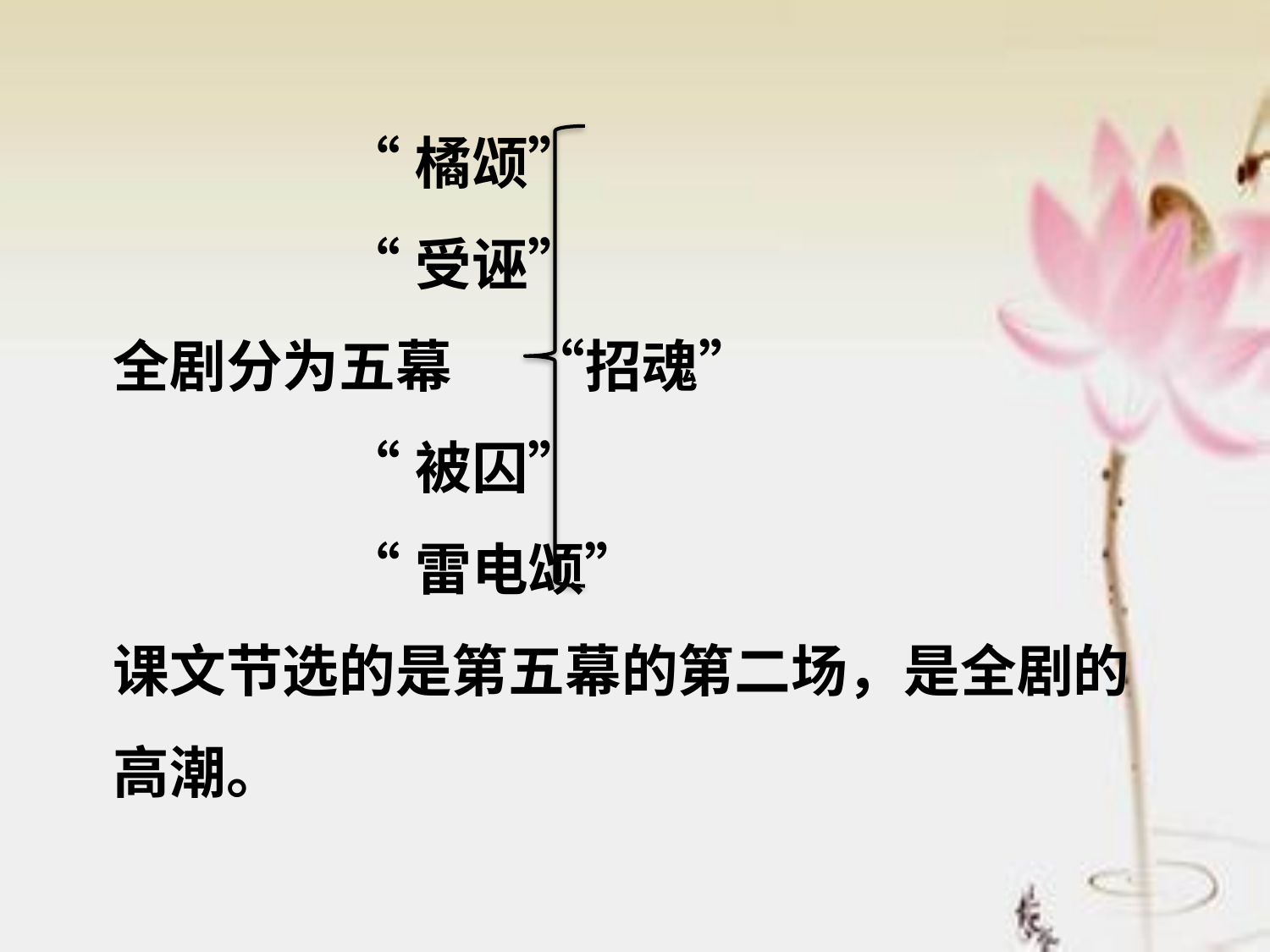

“橘颂”
                  “受诬”
全剧分为五幕      “招魂”
                  “被囚”
                  “雷电颂”
课文节选的是第五幕的第二场，是全剧的高潮。